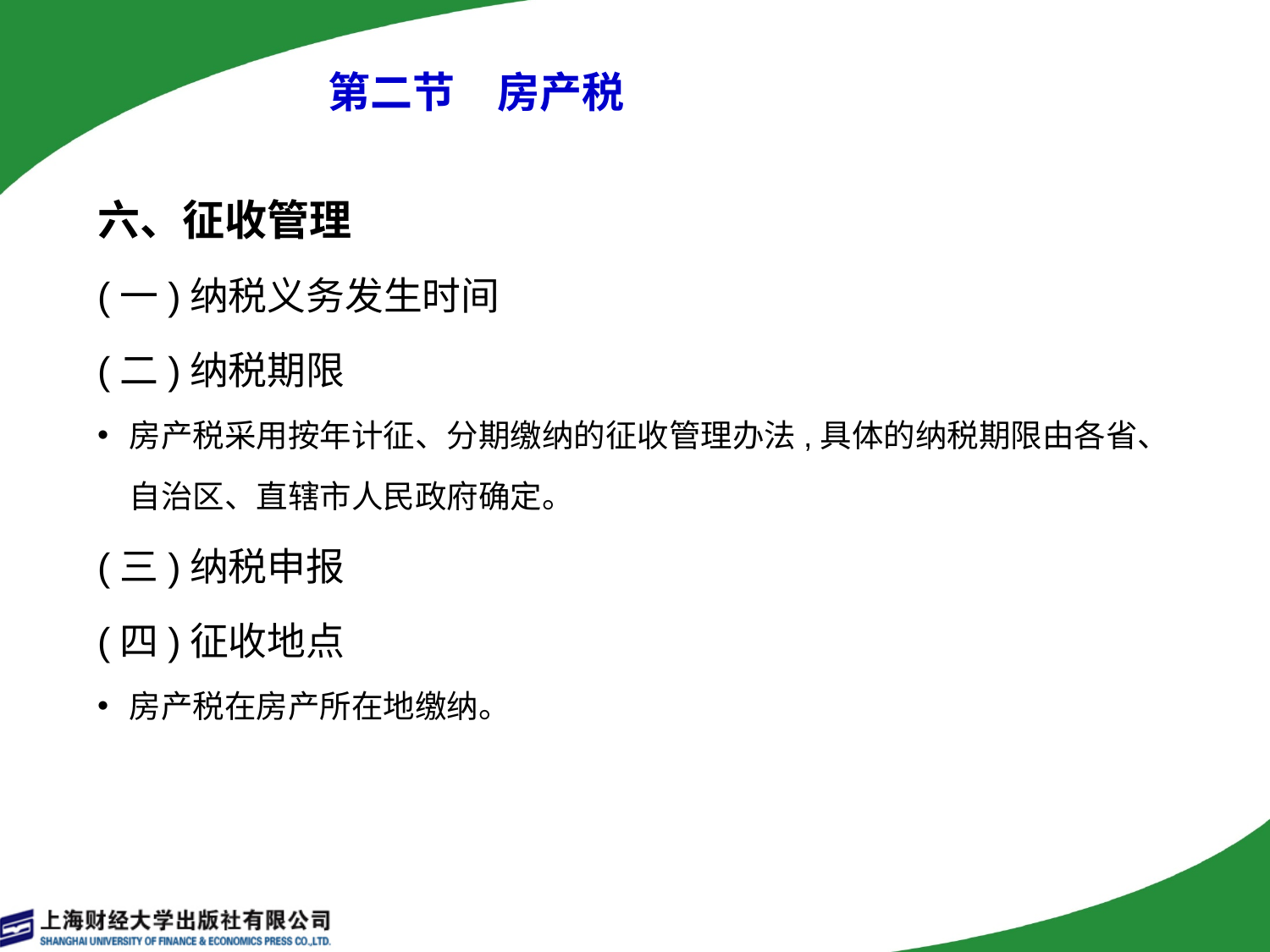

# 第二节　房产税
六、征收管理
(一)纳税义务发生时间
(二)纳税期限
房产税采用按年计征、分期缴纳的征收管理办法,具体的纳税期限由各省、自治区、直辖市人民政府确定。
(三)纳税申报
(四)征收地点
房产税在房产所在地缴纳。